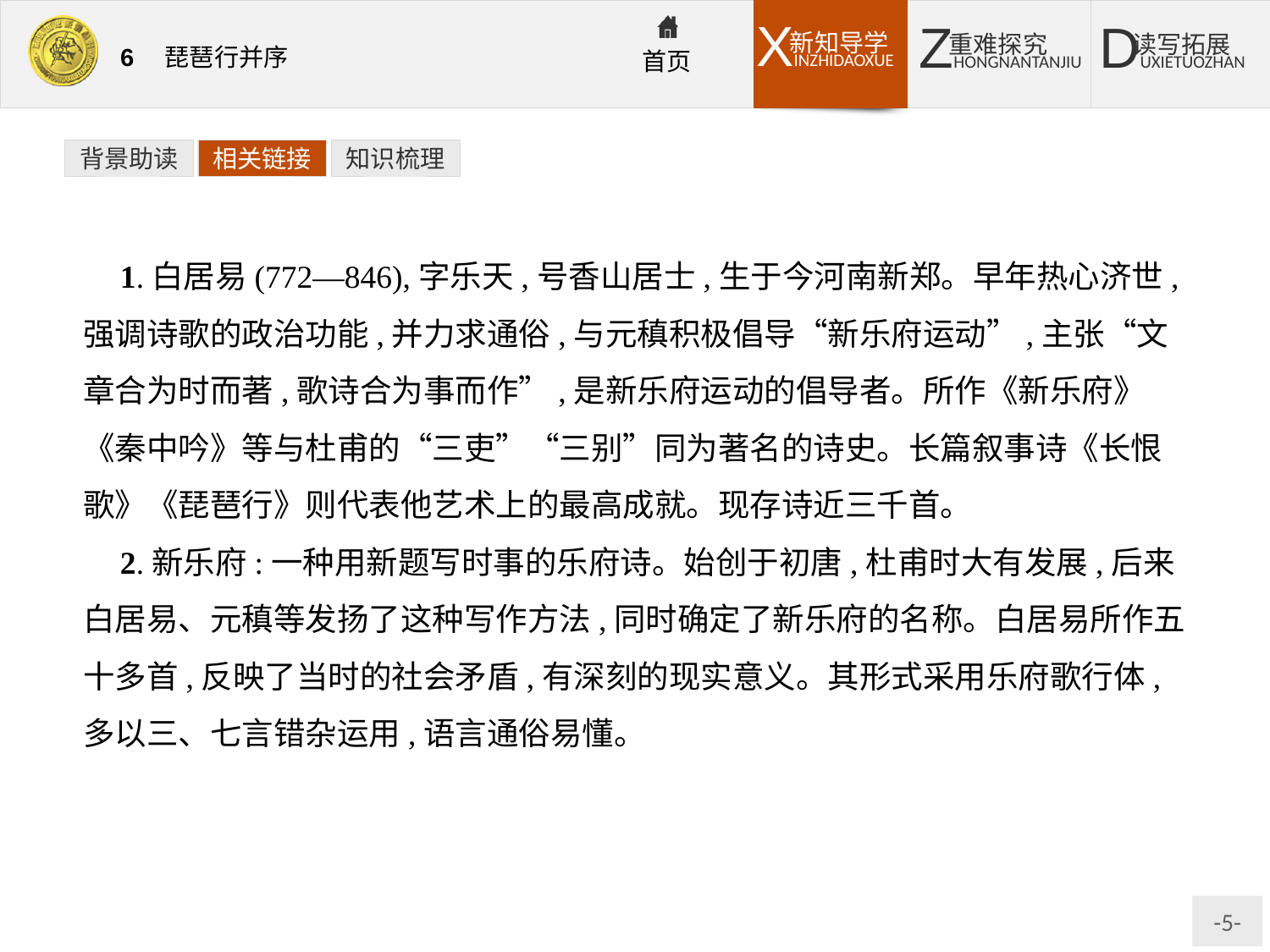

背景助读
相关链接
知识梳理
1.白居易(772—846),字乐天,号香山居士,生于今河南新郑。早年热心济世,强调诗歌的政治功能,并力求通俗,与元稹积极倡导“新乐府运动”,主张“文章合为时而著,歌诗合为事而作”,是新乐府运动的倡导者。所作《新乐府》《秦中吟》等与杜甫的“三吏”“三别”同为著名的诗史。长篇叙事诗《长恨歌》《琵琶行》则代表他艺术上的最高成就。现存诗近三千首。
2.新乐府:一种用新题写时事的乐府诗。始创于初唐,杜甫时大有发展,后来白居易、元稹等发扬了这种写作方法,同时确定了新乐府的名称。白居易所作五十多首,反映了当时的社会矛盾,有深刻的现实意义。其形式采用乐府歌行体,多以三、七言错杂运用,语言通俗易懂。